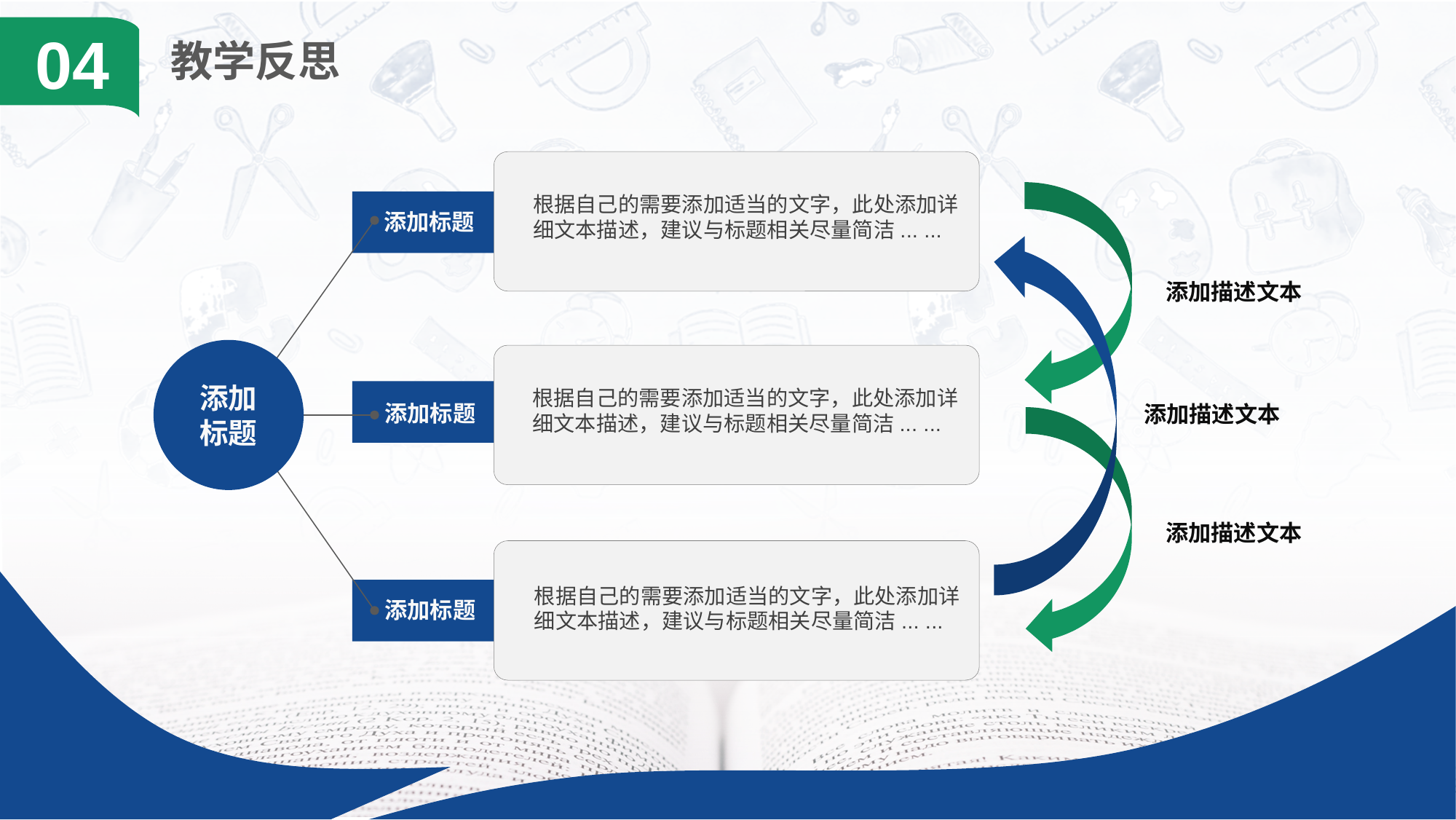

04
教学反思

根据自己的需要添加适当的文字，此处添加详细文本描述，建议与标题相关尽量简洁... ...

添加标题

添加描述文本
添加
标题

根据自己的需要添加适当的文字，此处添加详细文本描述，建议与标题相关尽量简洁... ...

添加标题
添加描述文本

添加描述文本

根据自己的需要添加适当的文字，此处添加详细文本描述，建议与标题相关尽量简洁... ...

添加标题